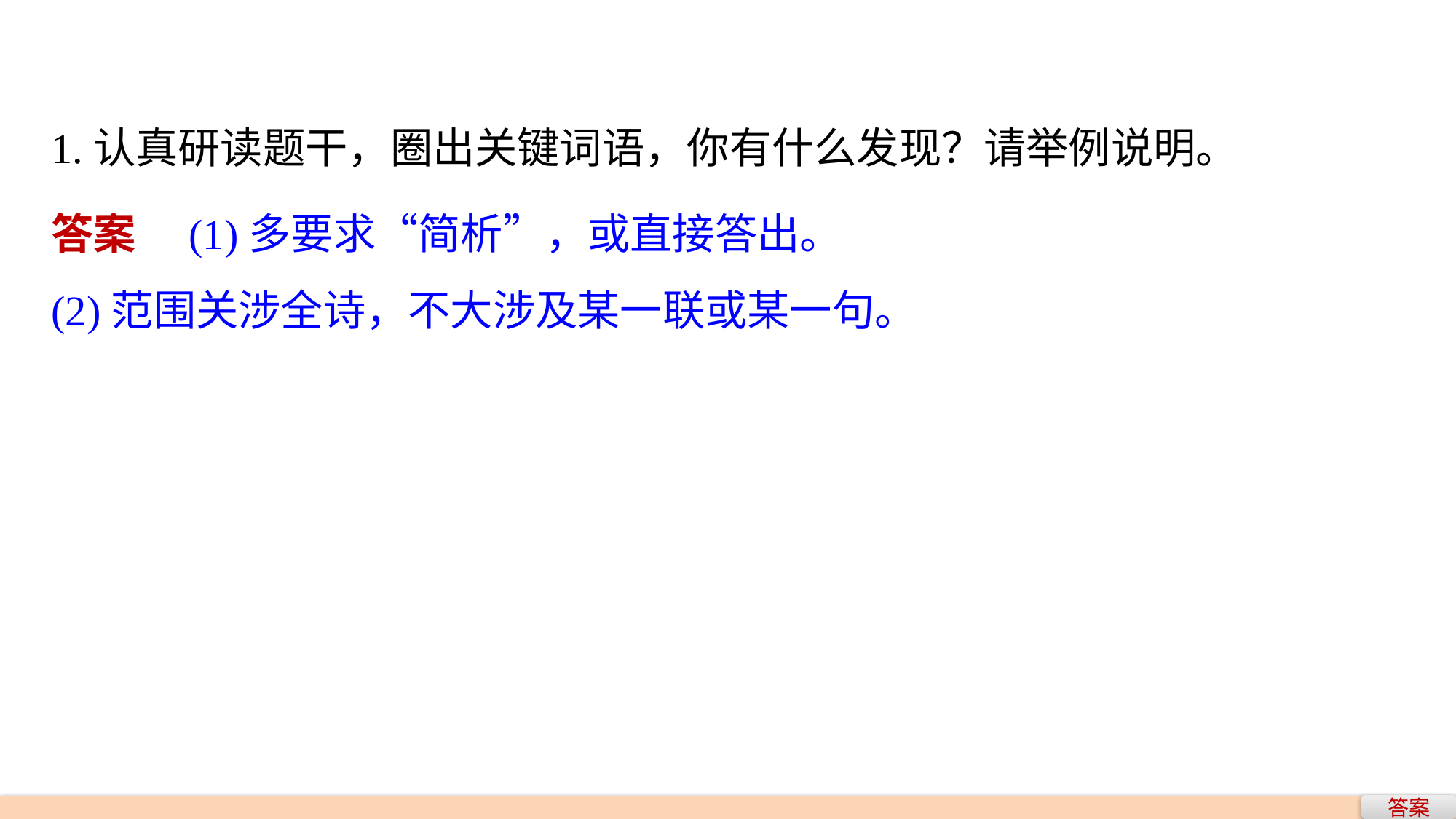

1.认真研读题干，圈出关键词语，你有什么发现？请举例说明。
答案　(1)多要求“简析”，或直接答出。
(2)范围关涉全诗，不大涉及某一联或某一句。
答案